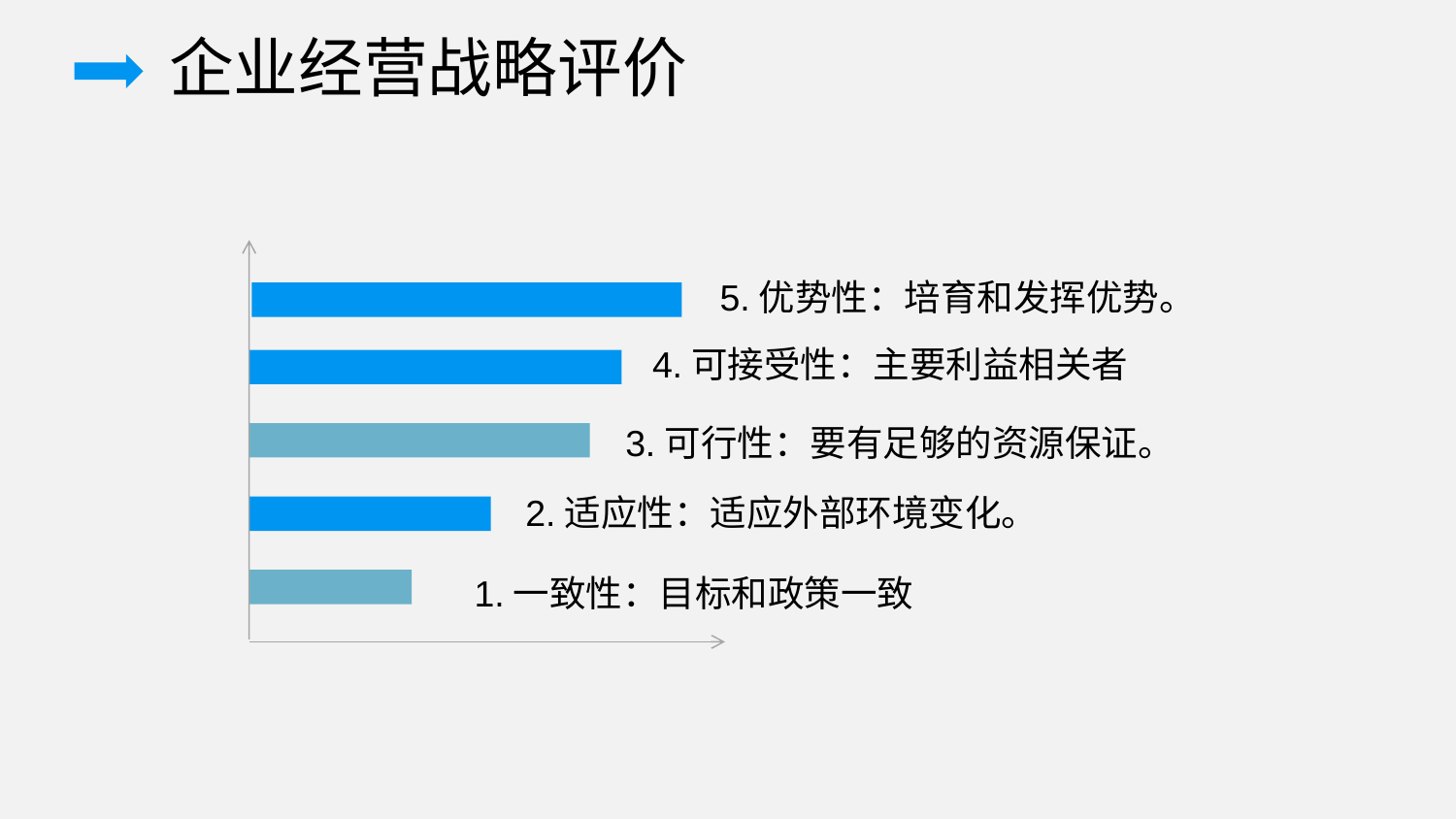

企业经营战略评价
添加标题
添加标题
您的内容打在这里，或者通过复制您的文本后，
您的内容打在这里，或者通过复制您的文本后，
5.优势性：培育和发挥优势。

4.可接受性：主要利益相关者

3.可行性：要有足够的资源保证。

2.适应性：适应外部环境变化。

1.一致性：目标和政策一致